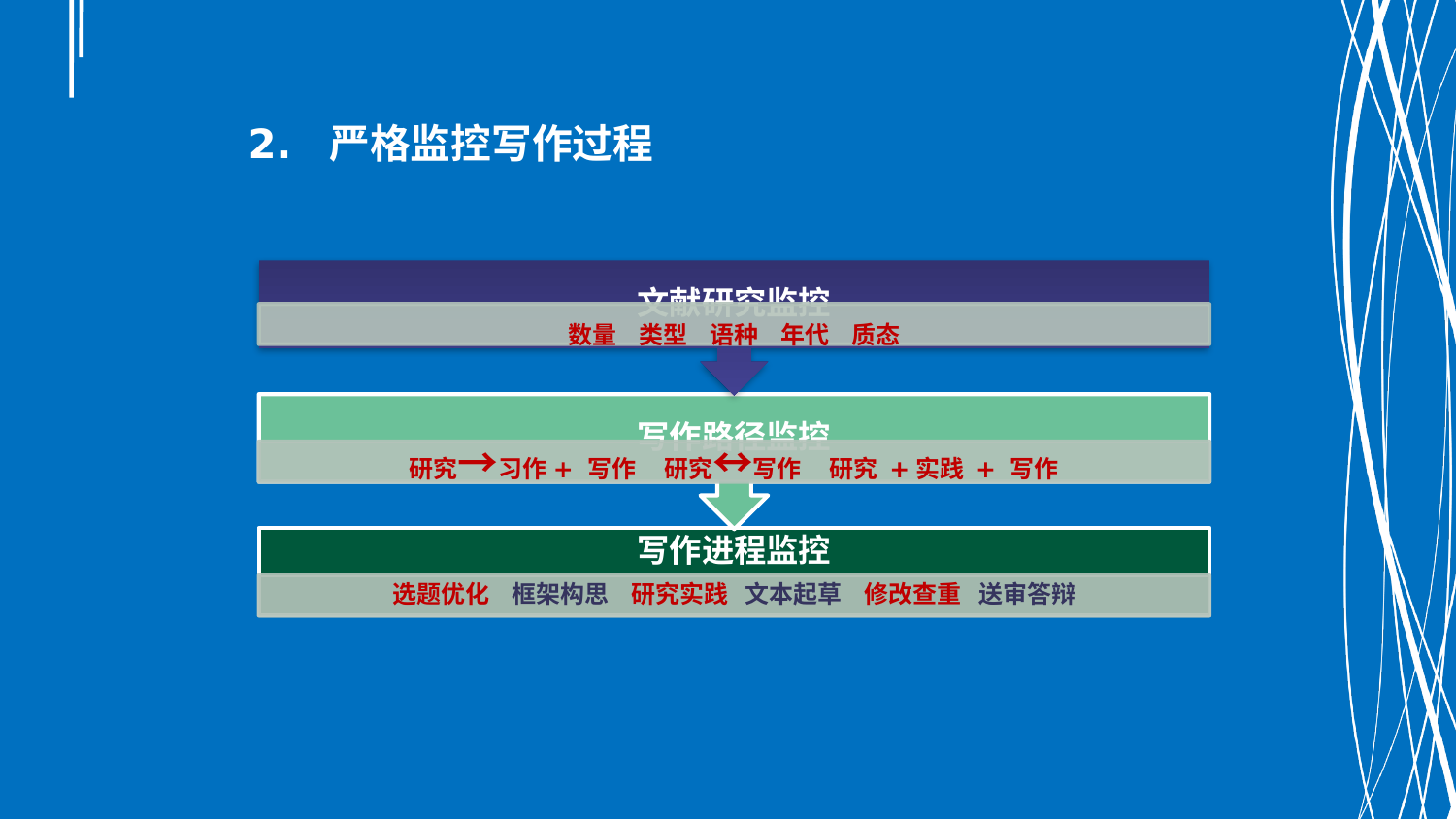

# 2.  严格监控写作过程
写作进程监控
选题优化    框架构思    研究实践   文本起草    修改查重   送审答辩
写作路径监控
研究→习作+ 写作     研究↔写作     研究 +实践 + 写作
文献研究监控

数量    类型    语种    年代    质态